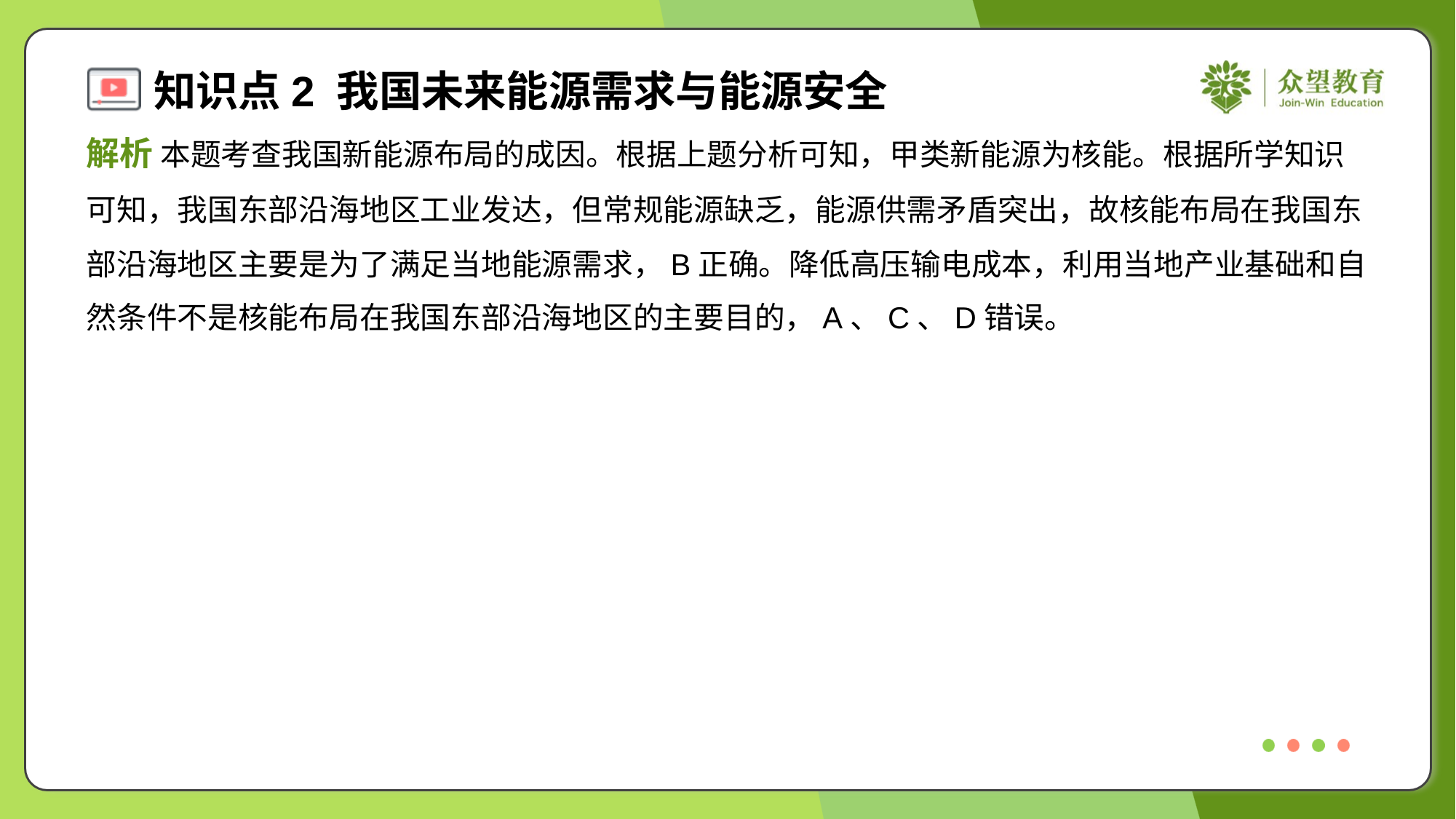

解析 本题考查我国新能源布局的成因。根据上题分析可知，甲类新能源为核能。根据所学知识
可知，我国东部沿海地区工业发达，但常规能源缺乏，能源供需矛盾突出，故核能布局在我国东
部沿海地区主要是为了满足当地能源需求，B正确。降低高压输电成本，利用当地产业基础和自
然条件不是核能布局在我国东部沿海地区的主要目的，A、C、D错误。